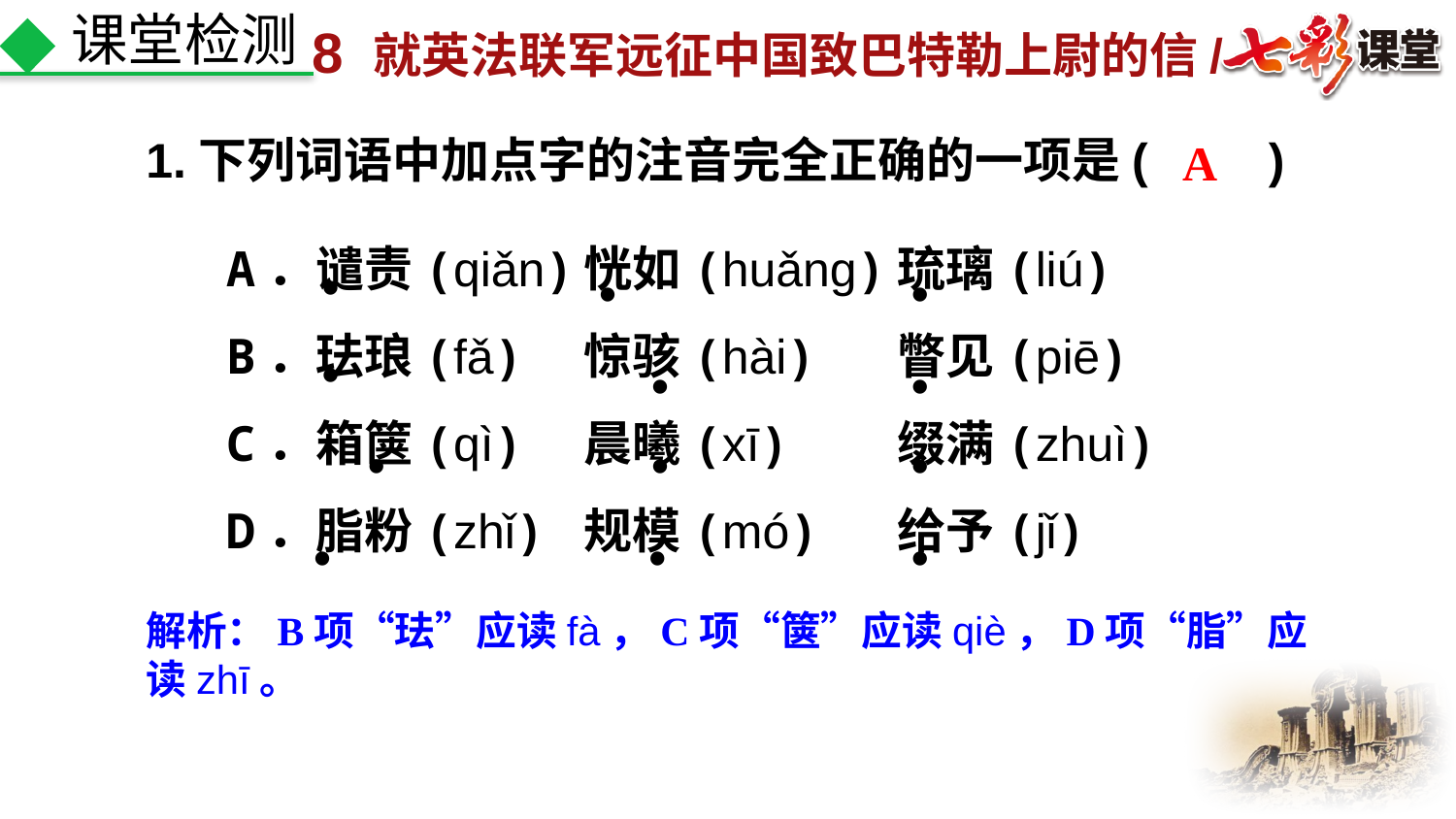

课堂检测

1.下列词语中加点字的注音完全正确的一项是(　　)
A．谴责(qiǎn)	恍如(huǎng)	琉璃(liú)
B．珐琅(fǎ) 	惊骇(hài) 	瞥见(piē)
C．箱箧(qì)	晨曦(xī) 	缀满(zhuì)
D．脂粉(zhǐ) 	规模(mó)	给予(jǐ)
•
•
•
•
•
•
•
•
•
•
•
•
A
解析：B项“珐”应读fà，C项“箧”应读qiè，D项“脂”应读zhī。